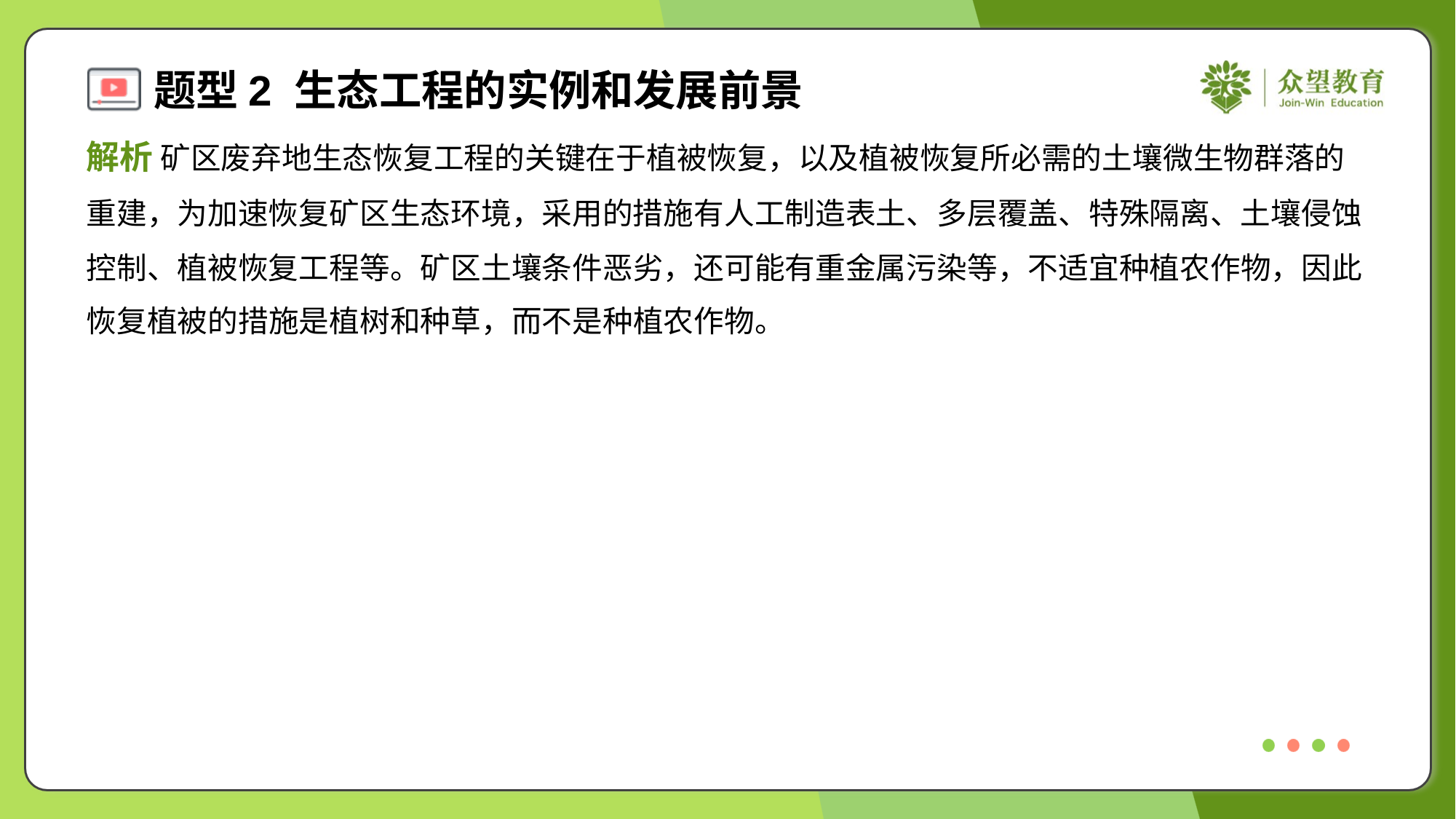

解析 矿区废弃地生态恢复工程的关键在于植被恢复，以及植被恢复所必需的土壤微生物群落的
重建，为加速恢复矿区生态环境，采用的措施有人工制造表土、多层覆盖、特殊隔离、土壤侵蚀
控制、植被恢复工程等。矿区土壤条件恶劣，还可能有重金属污染等，不适宜种植农作物，因此
恢复植被的措施是植树和种草，而不是种植农作物。